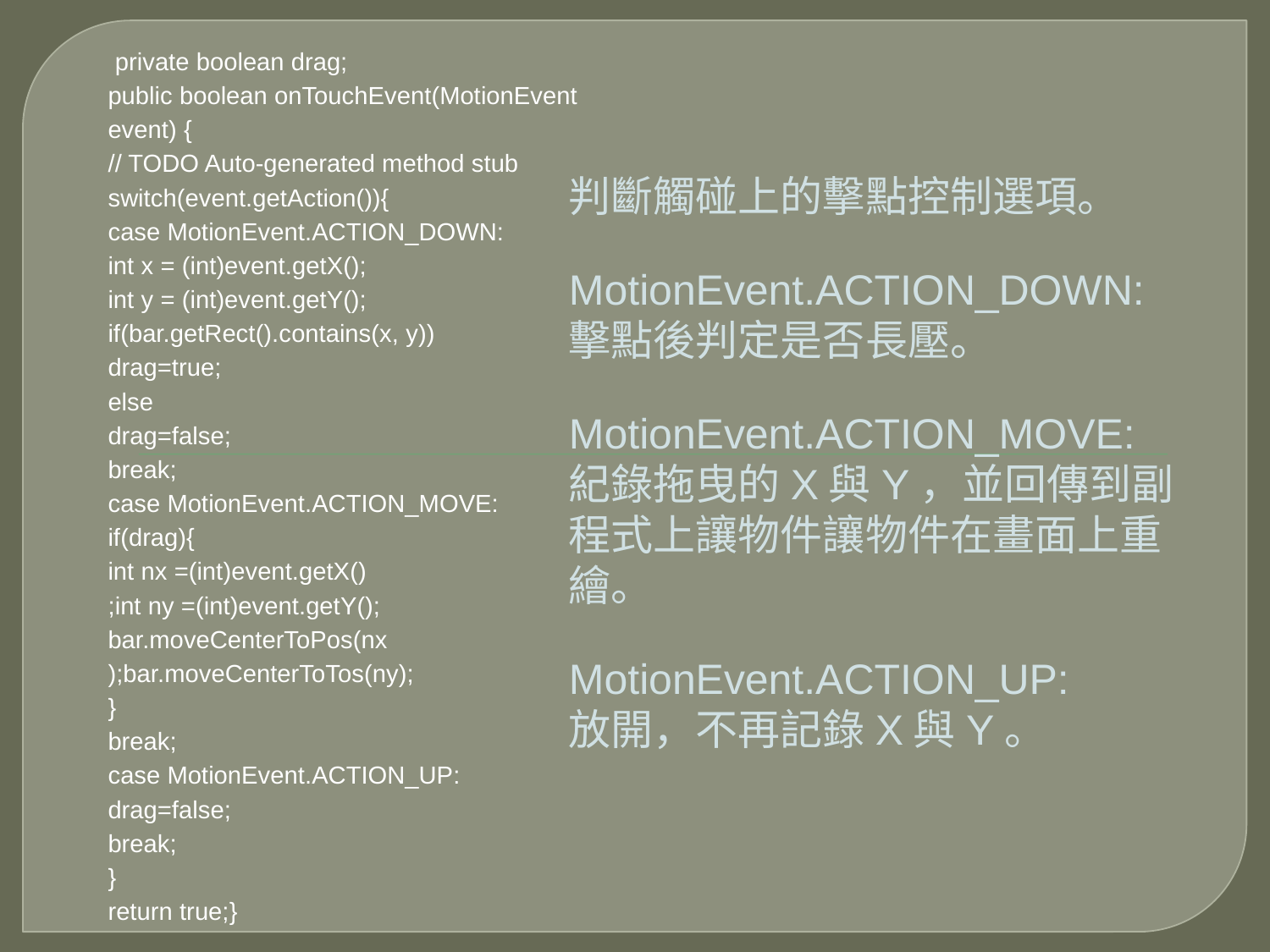

# private boolean drag;
public boolean onTouchEvent(MotionEvent event) {
// TODO Auto-generated method stub
switch(event.getAction()){
case MotionEvent.ACTION_DOWN:
int x = (int)event.getX();
int y = (int)event.getY();
if(bar.getRect().contains(x, y))
drag=true;
else
drag=false;
break;
case MotionEvent.ACTION_MOVE:
if(drag){
int nx =(int)event.getX()
;int ny =(int)event.getY();
bar.moveCenterToPos(nx
);bar.moveCenterToTos(ny);
}
break;
case MotionEvent.ACTION_UP:
drag=false;
break;
}
return true;}

判斷觸碰上的擊點控制選項。

MotionEvent.ACTION_DOWN:
擊點後判定是否長壓。

MotionEvent.ACTION_MOVE:
紀錄拖曳的X與Y，並回傳到副程式上讓物件讓物件在畫面上重繪。

MotionEvent.ACTION_UP:
放開，不再記錄X與Y。